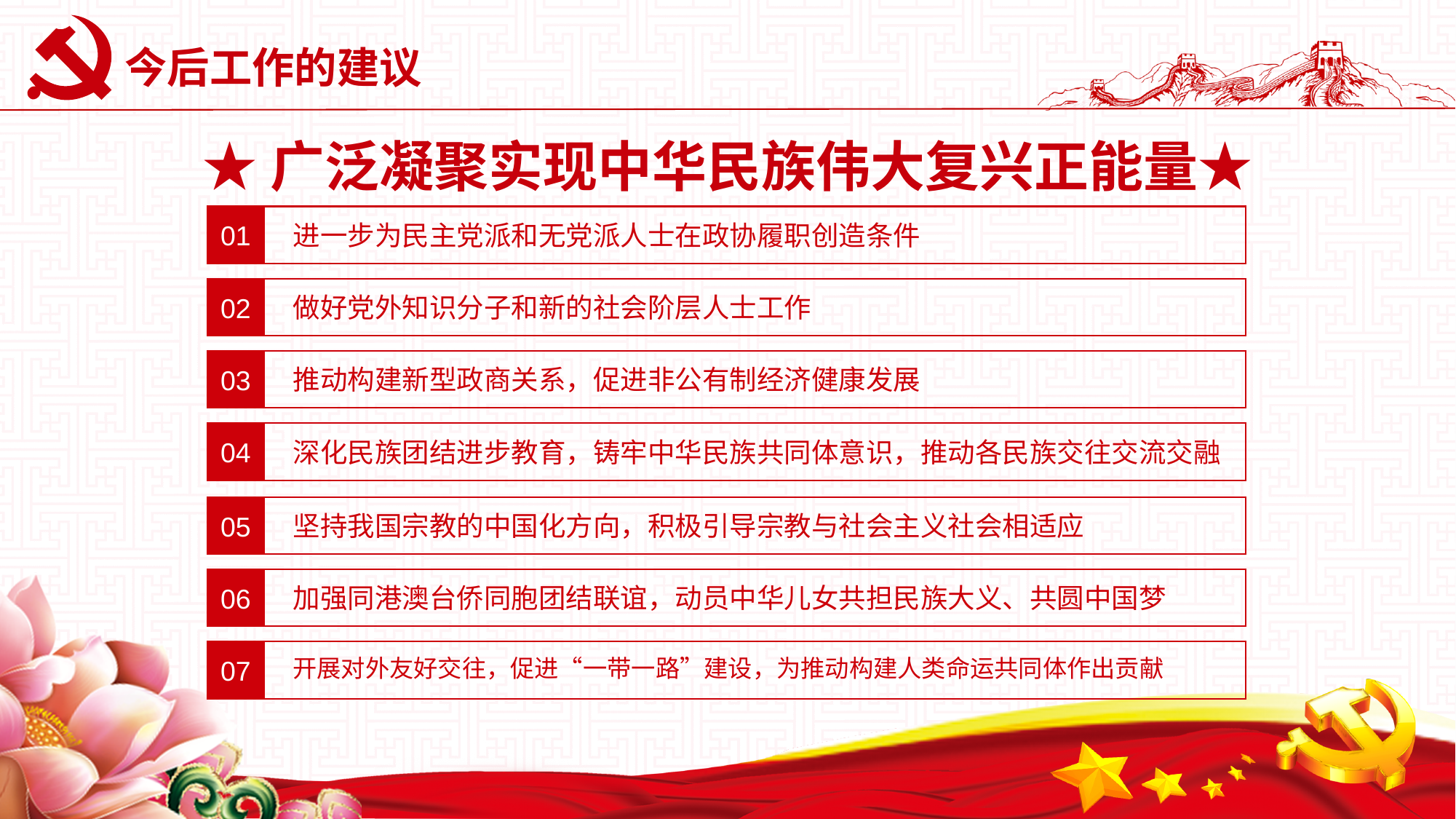

# 今后工作的建议
★广泛凝聚实现中华民族伟大复兴正能量★
01

进一步为民主党派和无党派人士在政协履职创造条件
02

做好党外知识分子和新的社会阶层人士工作
03

推动构建新型政商关系，促进非公有制经济健康发展
04

深化民族团结进步教育，铸牢中华民族共同体意识，推动各民族交往交流交融
05

坚持我国宗教的中国化方向，积极引导宗教与社会主义社会相适应
06

加强同港澳台侨同胞团结联谊，动员中华儿女共担民族大义、共圆中国梦
07

开展对外友好交往，促进“一带一路”建设，为推动构建人类命运共同体作出贡献